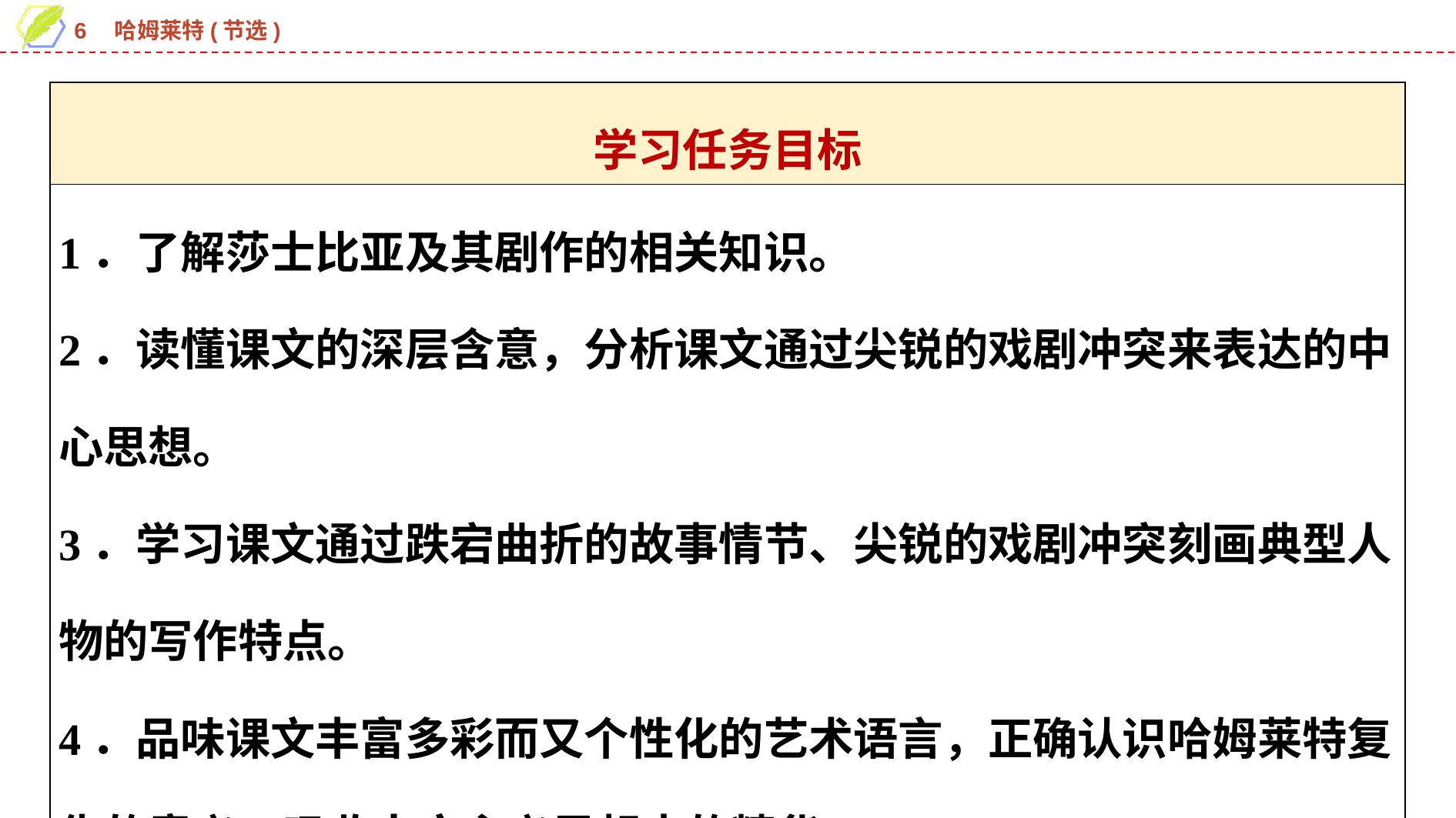

| 学习任务目标 |
| --- |
| 1．了解莎士比亚及其剧作的相关知识。 2．读懂课文的深层含意，分析课文通过尖锐的戏剧冲突来表达的中心思想。 3．学习课文通过跌宕曲折的故事情节、尖锐的戏剧冲突刻画典型人物的写作特点。 4．品味课文丰富多彩而又个性化的艺术语言，正确认识哈姆莱特复仇的意义，吸收人文主义思想中的精华。 |